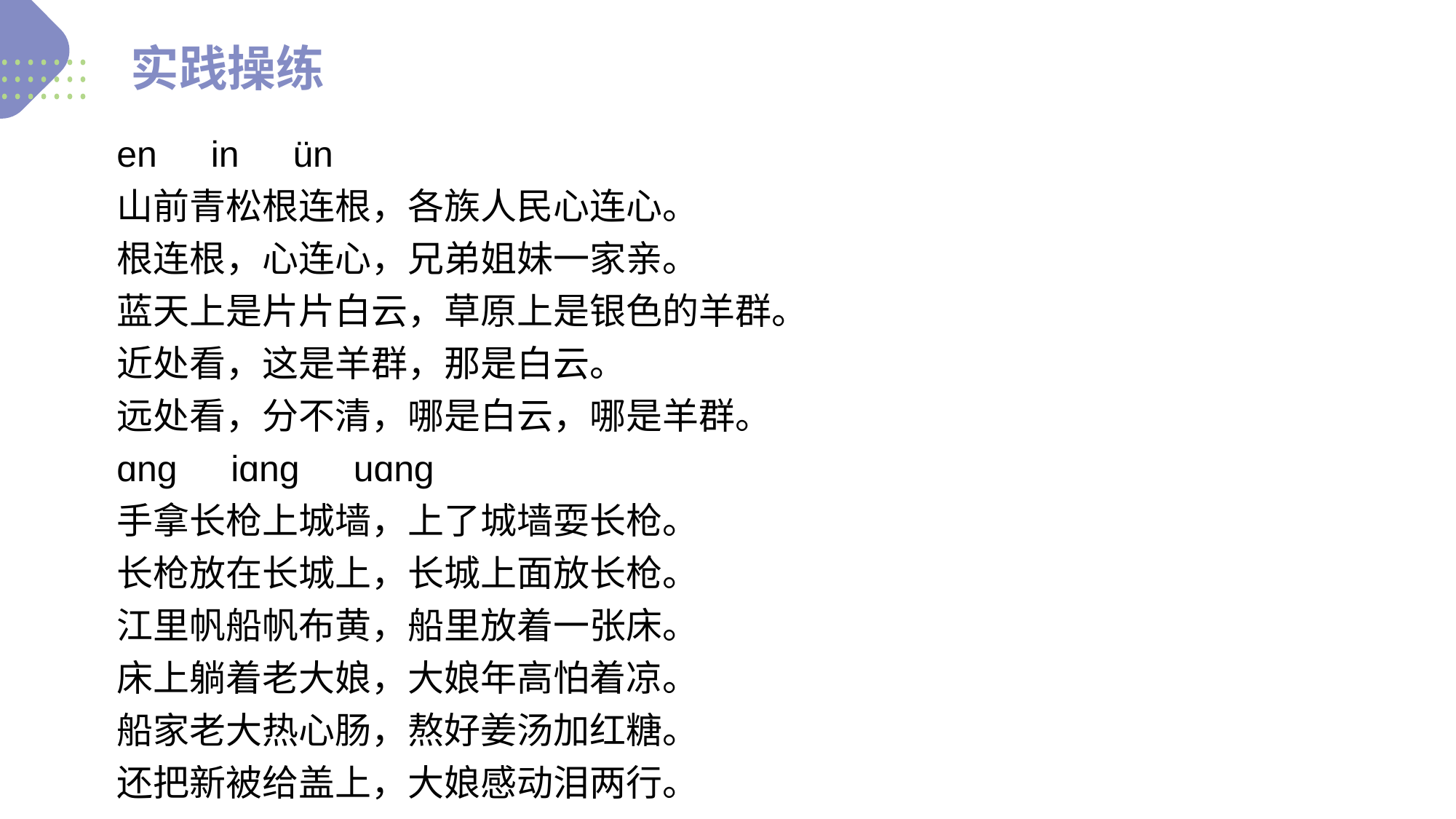

实践操练

en　in　ün
山前青松根连根，各族人民心连心。
根连根，心连心，兄弟姐妹一家亲。
蓝天上是片片白云，草原上是银色的羊群。
近处看，这是羊群，那是白云。
远处看，分不清，哪是白云，哪是羊群。
ɑnɡ　iɑnɡ　uɑnɡ
手拿长枪上城墙，上了城墙耍长枪。
长枪放在长城上，长城上面放长枪。
江里帆船帆布黄，船里放着一张床。
床上躺着老大娘，大娘年高怕着凉。
船家老大热心肠，熬好姜汤加红糖。
还把新被给盖上，大娘感动泪两行。